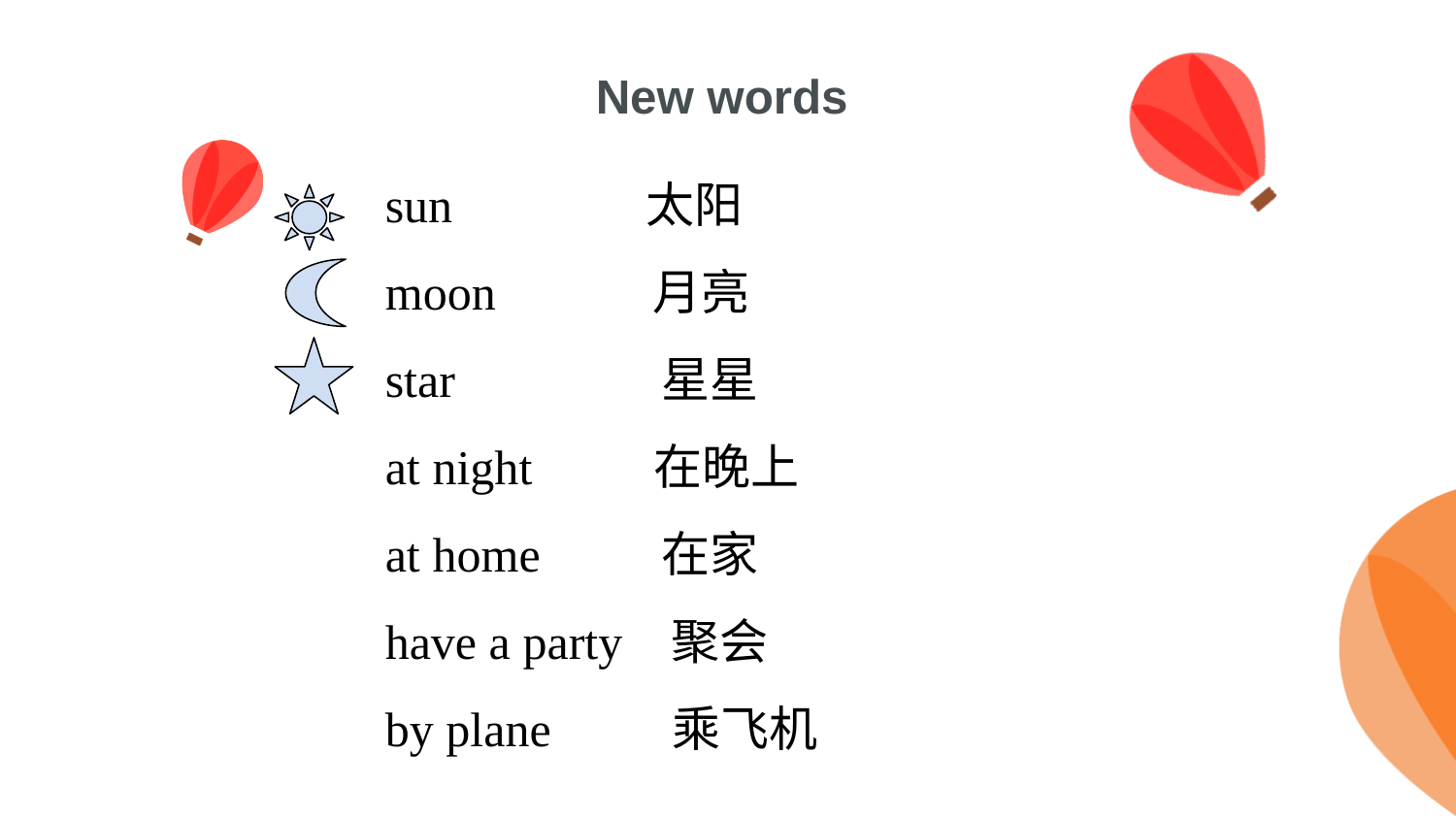

# New words
sun               太阳
moon            月亮
star                星星
at night         在晚上
at home         在家
have a party   聚会
by plane         乘飞机